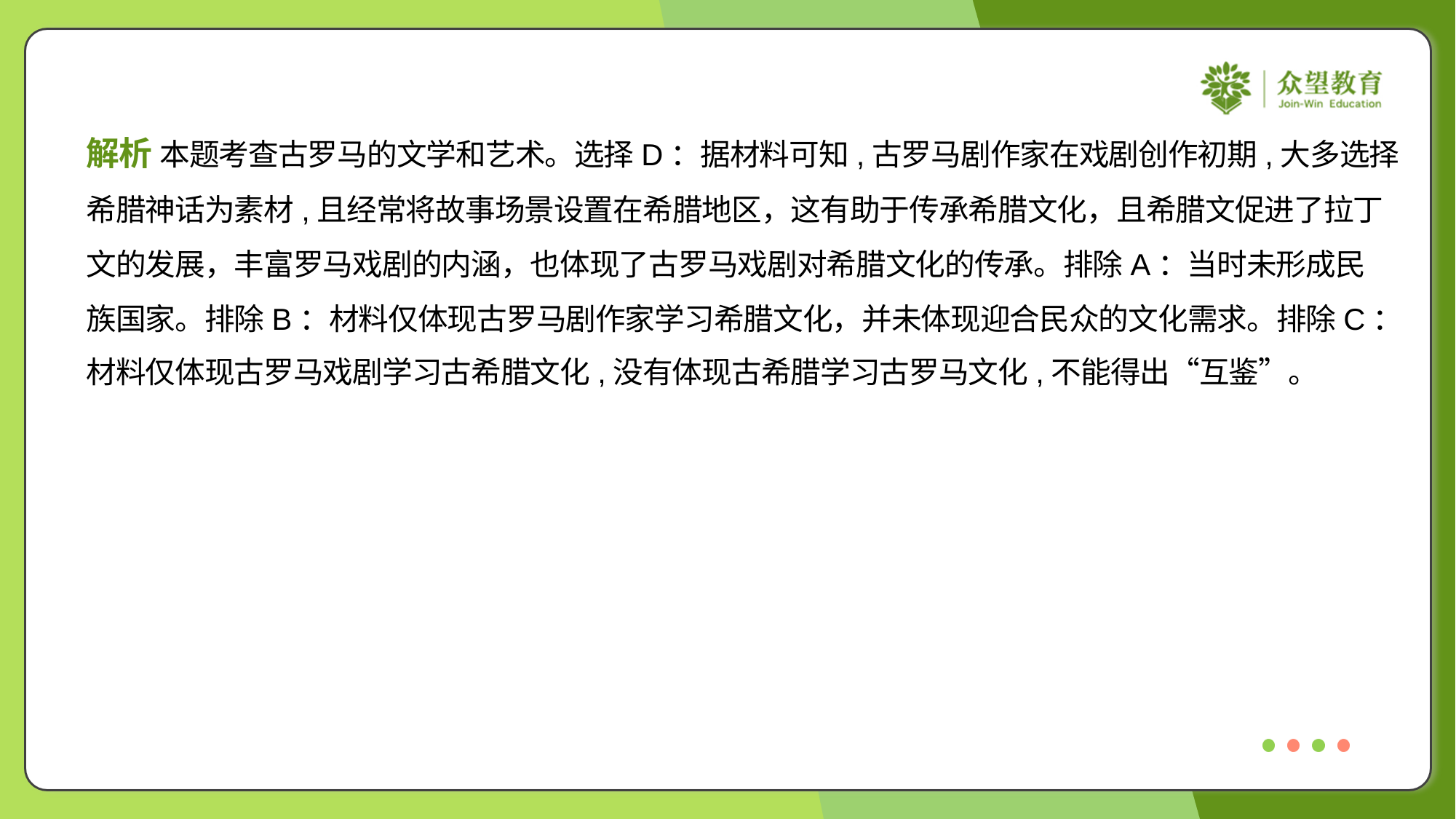

解析 本题考查古罗马的文学和艺术。选择D：据材料可知,古罗马剧作家在戏剧创作初期,大多选择
希腊神话为素材,且经常将故事场景设置在希腊地区，这有助于传承希腊文化，且希腊文促进了拉丁
文的发展，丰富罗马戏剧的内涵，也体现了古罗马戏剧对希腊文化的传承。排除A：当时未形成民
族国家。排除B：材料仅体现古罗马剧作家学习希腊文化，并未体现迎合民众的文化需求。排除C：
材料仅体现古罗马戏剧学习古希腊文化,没有体现古希腊学习古罗马文化,不能得出“互鉴”。